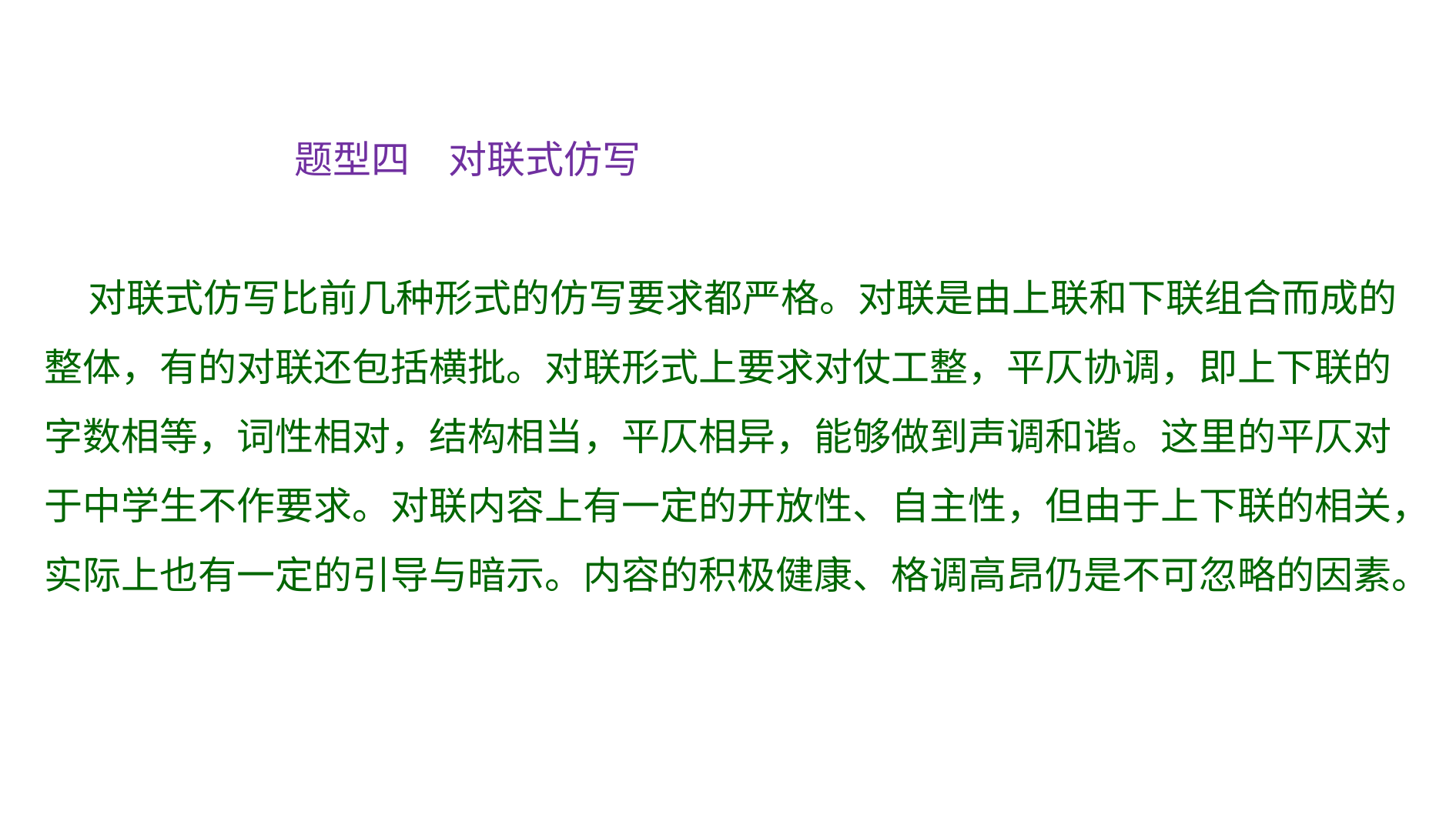

题型四　对联式仿写

    对联式仿写比前几种形式的仿写要求都严格。对联是由上联和下联组合而成的整体，有的对联还包括横批。对联形式上要求对仗工整，平仄协调，即上下联的字数相等，词性相对，结构相当，平仄相异，能够做到声调和谐。这里的平仄对于中学生不作要求。对联内容上有一定的开放性、自主性，但由于上下联的相关，实际上也有一定的引导与暗示。内容的积极健康、格调高昂仍是不可忽略的因素。